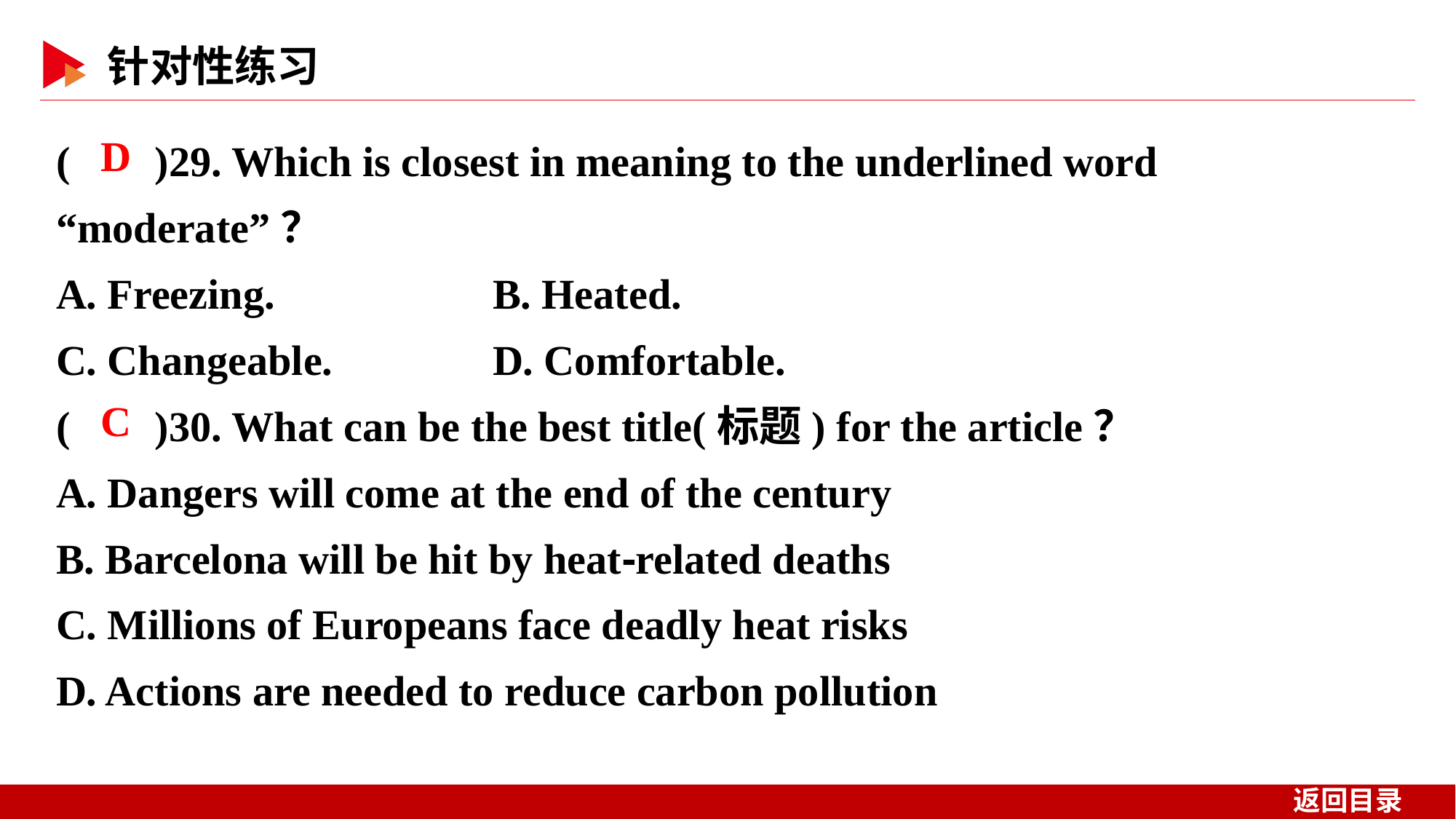

(        )29. Which is closest in meaning to the underlined word “moderate”？
A. Freezing.                	B. Heated.
C. Changeable.         	D. Comfortable.
(        )30. What can be the best title(标题) for the article？
A. Dangers will come at the end of the century
B. Barcelona will be hit by heat⁃related deaths
C. Millions of Europeans face deadly heat risks
D. Actions are needed to reduce carbon pollution
   D
   C